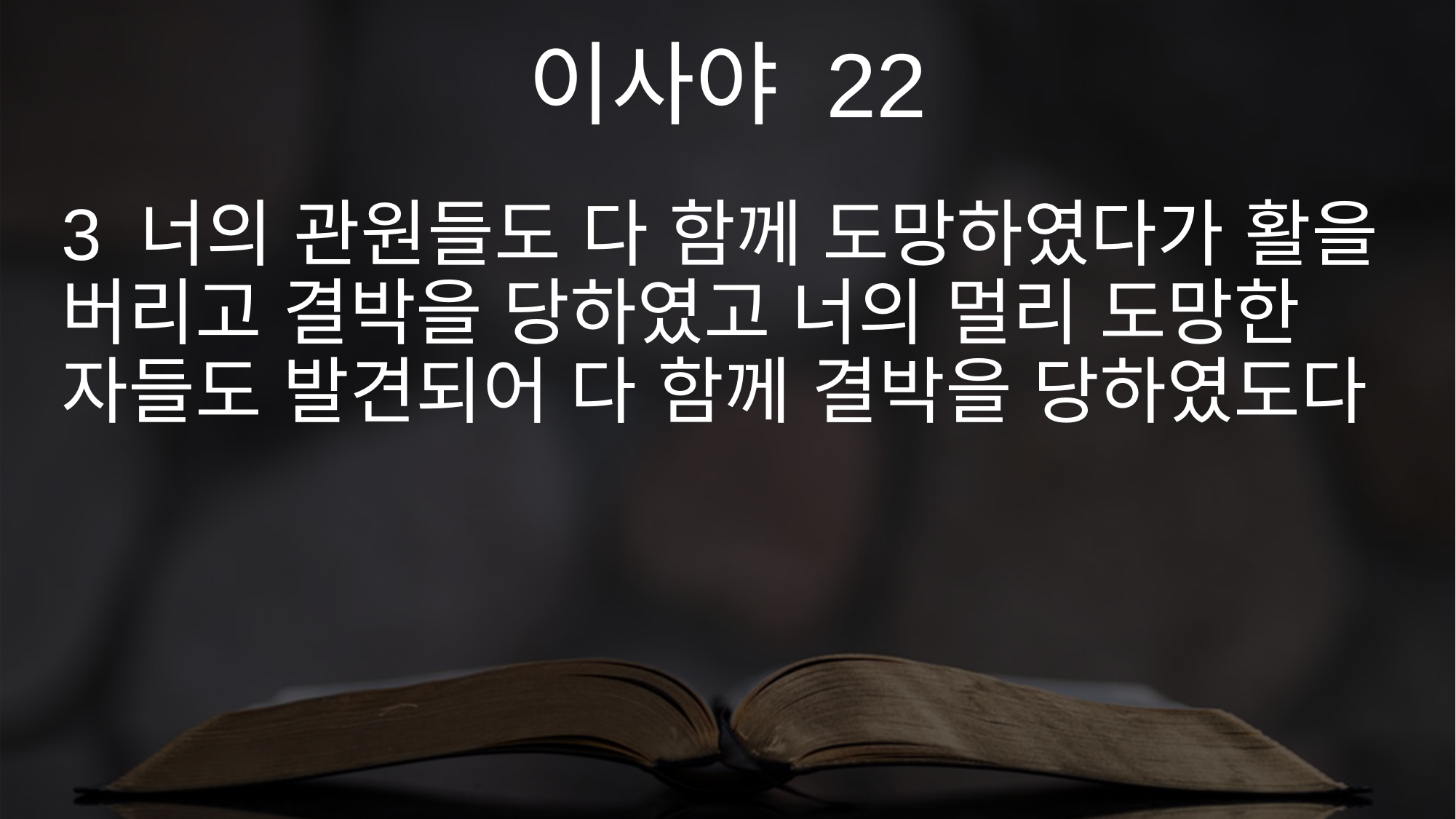

이사야 22
3 너의 관원들도 다 함께 도망하였다가 활을 버리고 결박을 당하였고 너의 멀리 도망한 자들도 발견되어 다 함께 결박을 당하였도다